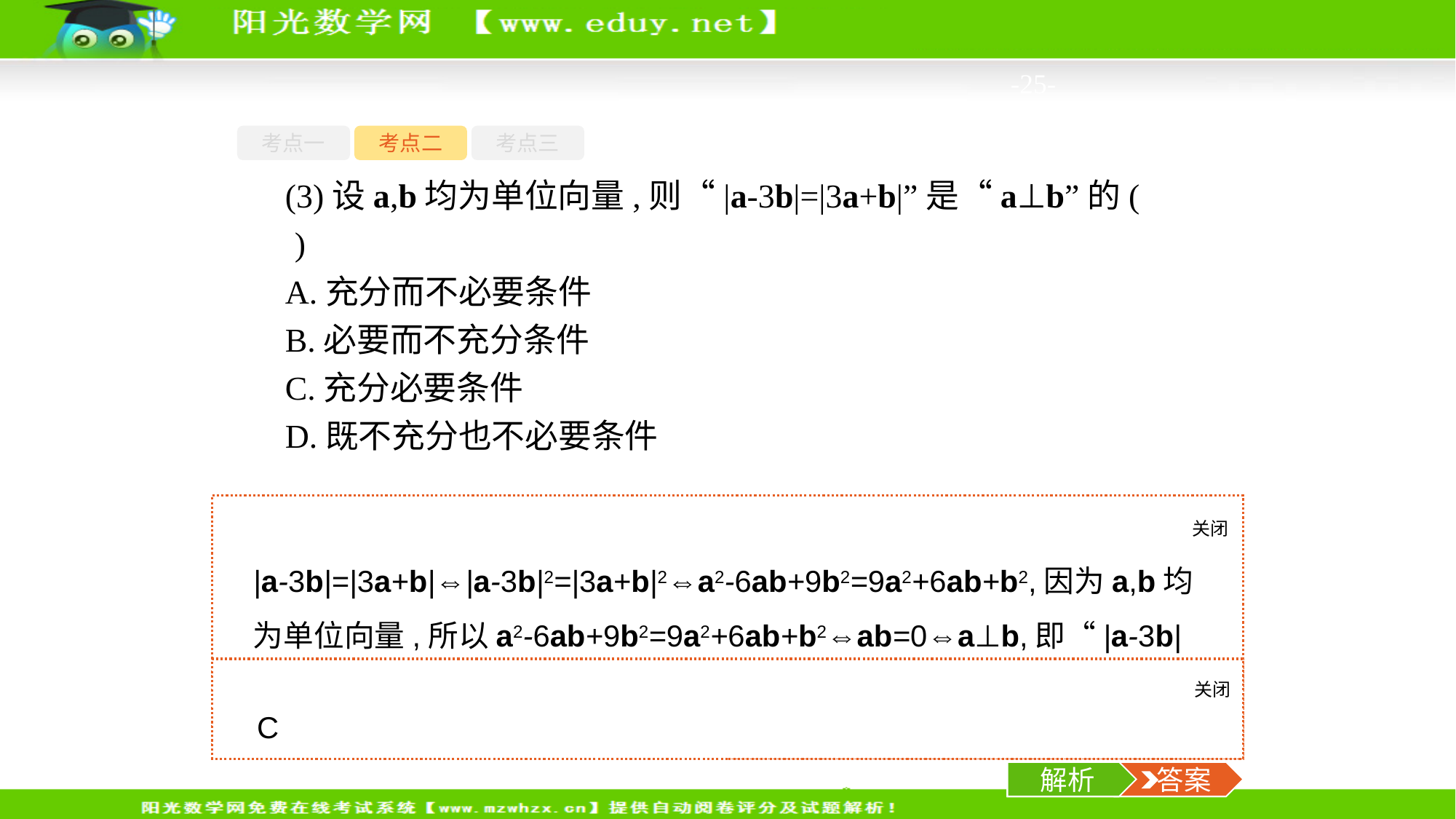

-25-
考点一
考点二
考点三
(3)设a,b均为单位向量,则“|a-3b|=|3a+b|”是“a⊥b”的(　　)
A.充分而不必要条件
B.必要而不充分条件
C.充分必要条件
D.既不充分也不必要条件

关闭
解析

|a-3b|=|3a+b|⇔|a-3b|2=|3a+b|2⇔a2-6ab+9b2=9a2+6ab+b2,因为a,b均为单位向量,所以a2-6ab+9b2=9a2+6ab+b2⇔ab=0⇔a⊥b,即“|a-3b|=|3a+b|”是“a⊥b”的充分必要条件.故选C.

关闭
解析
  答案

C
解析
  答案